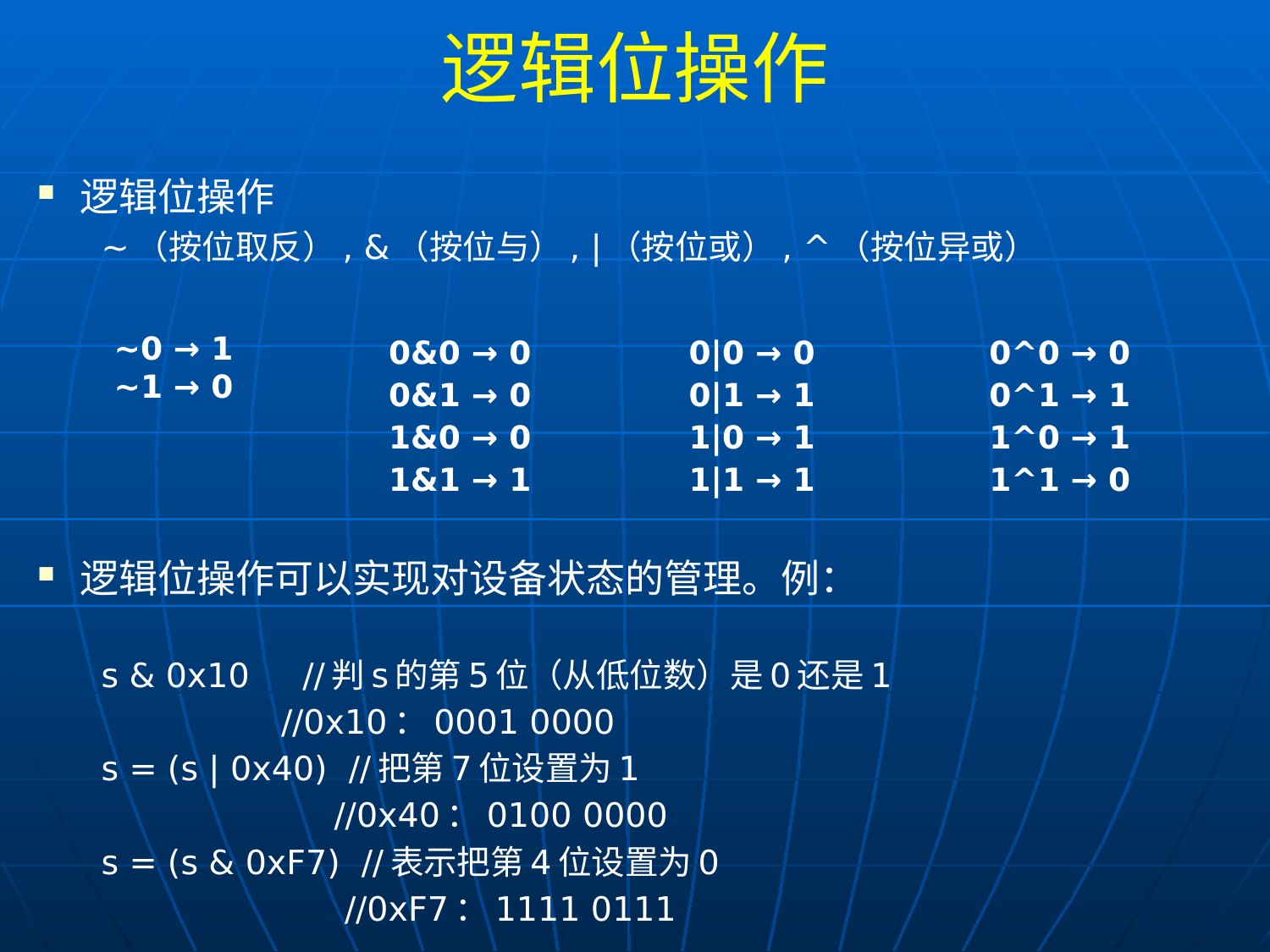

# 逻辑位操作
逻辑位操作
~（按位取反）, &（按位与）, |（按位或）, ^（按位异或）

逻辑位操作可以实现对设备状态的管理。例：

s & 0x10     //判s的第5位（从低位数）是0还是1
                 //0x10：0001 0000
s = (s | 0x40)  //把第7位设置为1
                      //0x40：0100 0000
s = (s & 0xF7)  //表示把第4位设置为0
                       //0xF7：1111 0111

~0 → 1
~1 → 0
0&0 → 0
0&1 → 0
1&0 → 0
1&1 → 1
0|0 → 0
0|1 → 1
1|0 → 1
1|1 → 1
0^0 → 0
0^1 → 1
1^0 → 1
1^1 → 0